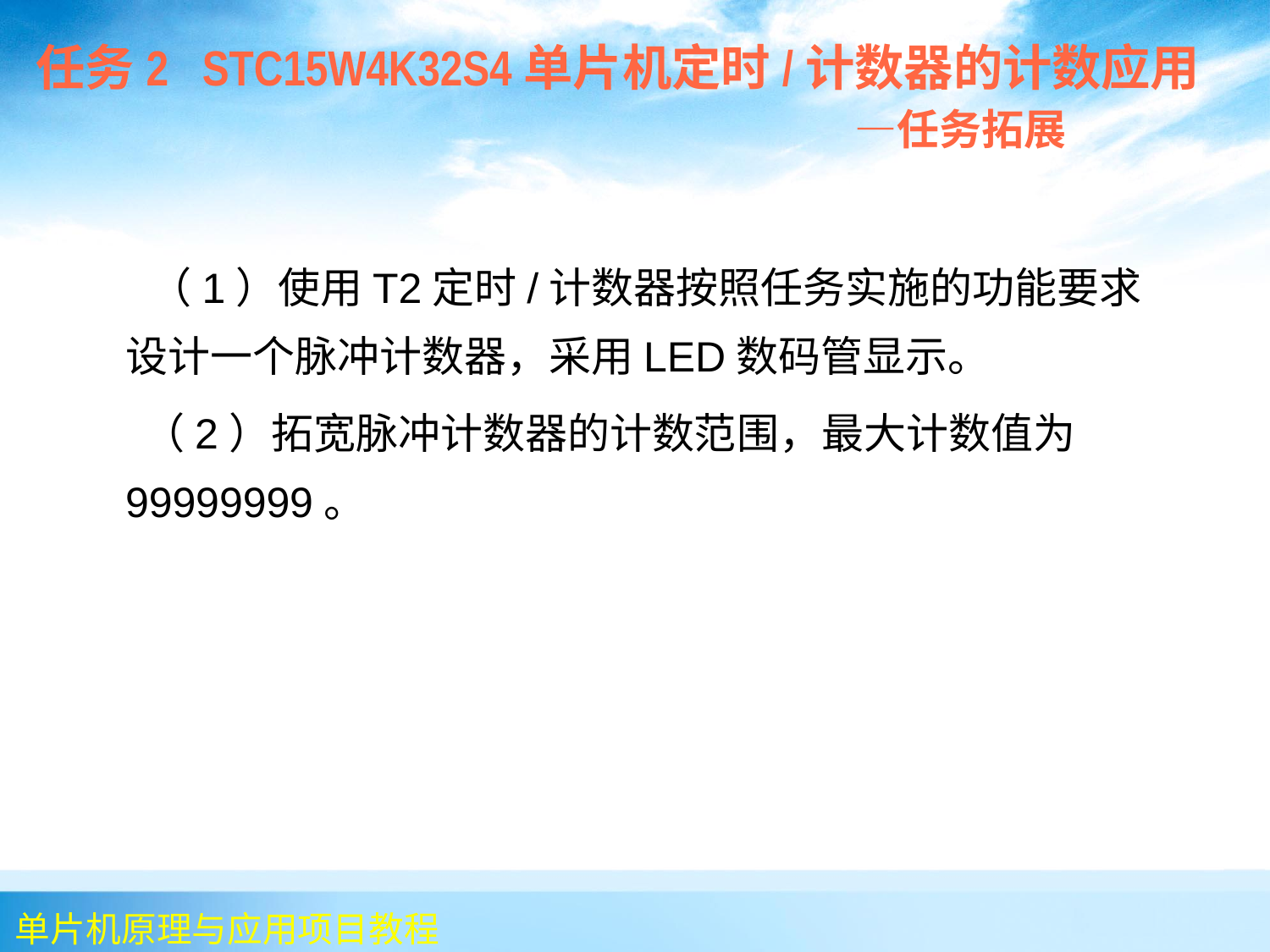

任务2   STC15W4K32S4单片机定时/计数器的计数应用
                                                                         —任务拓展

       （1）使用T2定时/计数器按照任务实施的功能要求设计一个脉冲计数器，采用LED数码管显示。
     （2）拓宽脉冲计数器的计数范围，最大计数值为99999999。